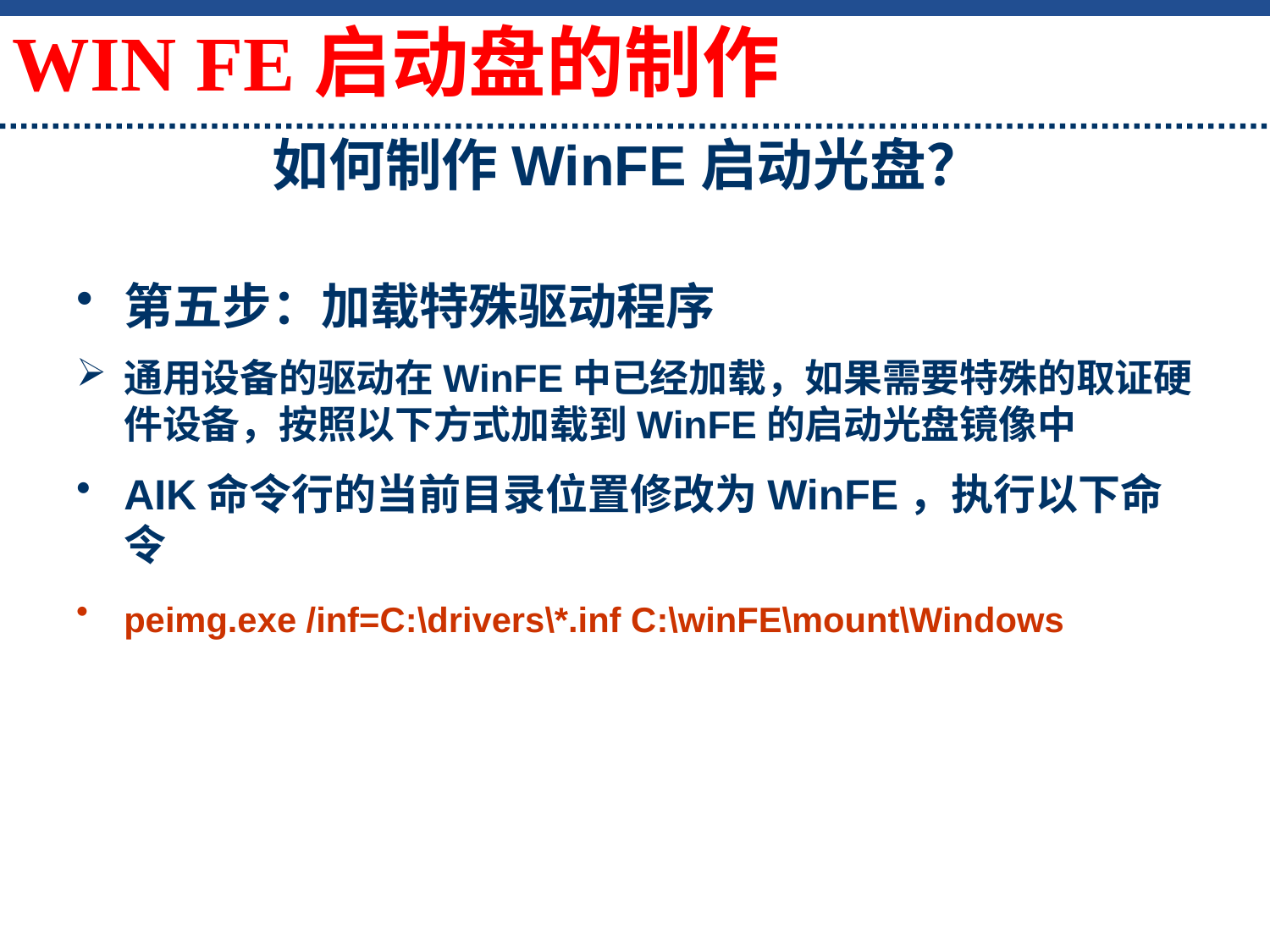

如何制作WinFE启动光盘？
WIN FE启动盘的制作
第五步：加载特殊驱动程序
通用设备的驱动在WinFE中已经加载，如果需要特殊的取证硬件设备，按照以下方式加载到WinFE的启动光盘镜像中
AIK命令行的当前目录位置修改为WinFE，执行以下命令
peimg.exe /inf=C:\drivers\*.inf C:\winFE\mount\Windows